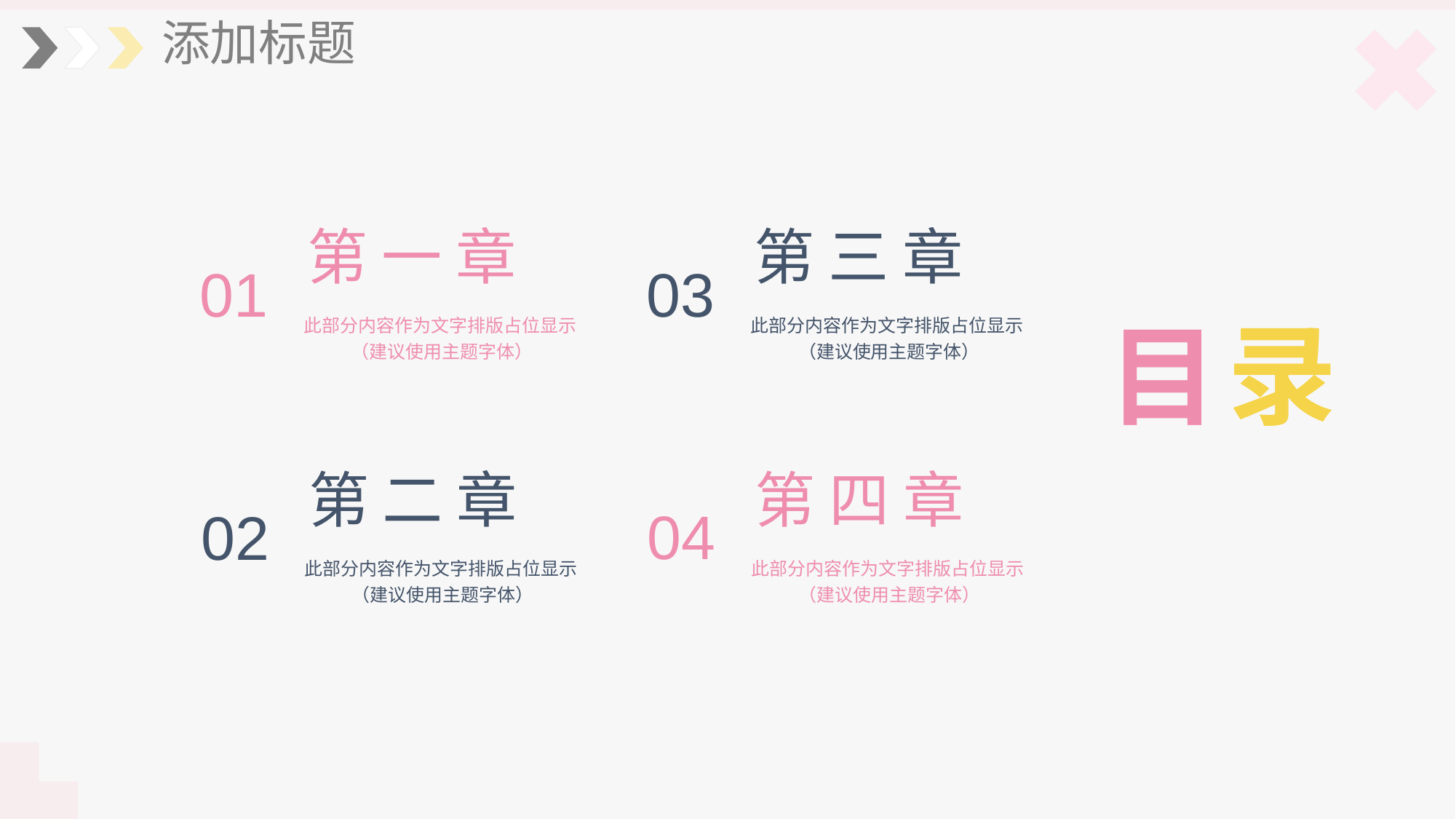

录
目
第 一 章
01
此部分内容作为文字排版占位显示
（建议使用主题字体）
第 三 章
03
此部分内容作为文字排版占位显示
（建议使用主题字体）
第 四 章
04
此部分内容作为文字排版占位显示
（建议使用主题字体）
第 二 章
02
此部分内容作为文字排版占位显示
（建议使用主题字体）